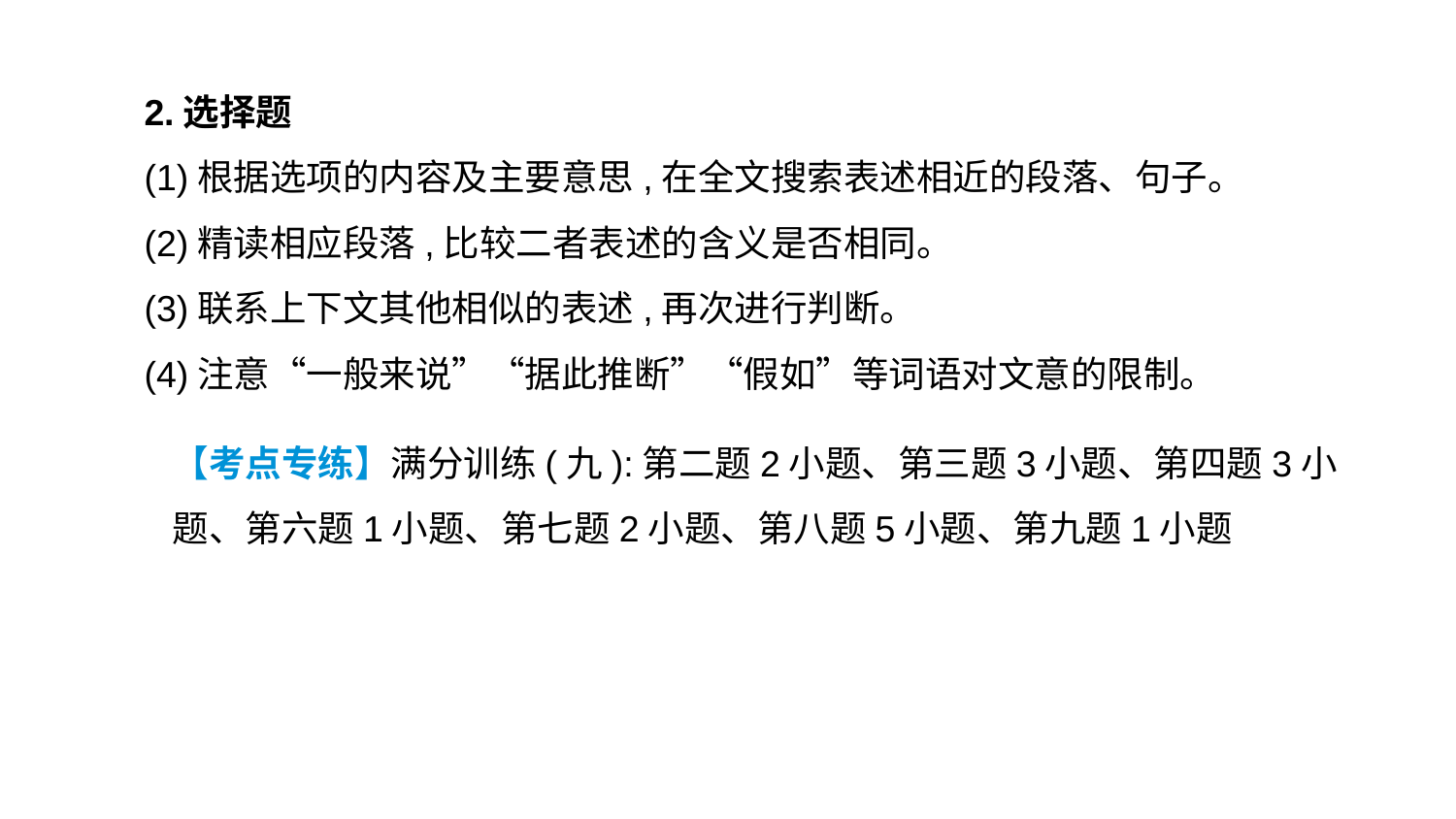

2.选择题
(1)根据选项的内容及主要意思,在全文搜索表述相近的段落、句子。
(2)精读相应段落,比较二者表述的含义是否相同。
(3)联系上下文其他相似的表述,再次进行判断。
(4)注意“一般来说”“据此推断”“假如”等词语对文意的限制。
【考点专练】满分训练(九):第二题2小题、第三题3小题、第四题3小题、第六题1小题、第七题2小题、第八题5小题、第九题1小题